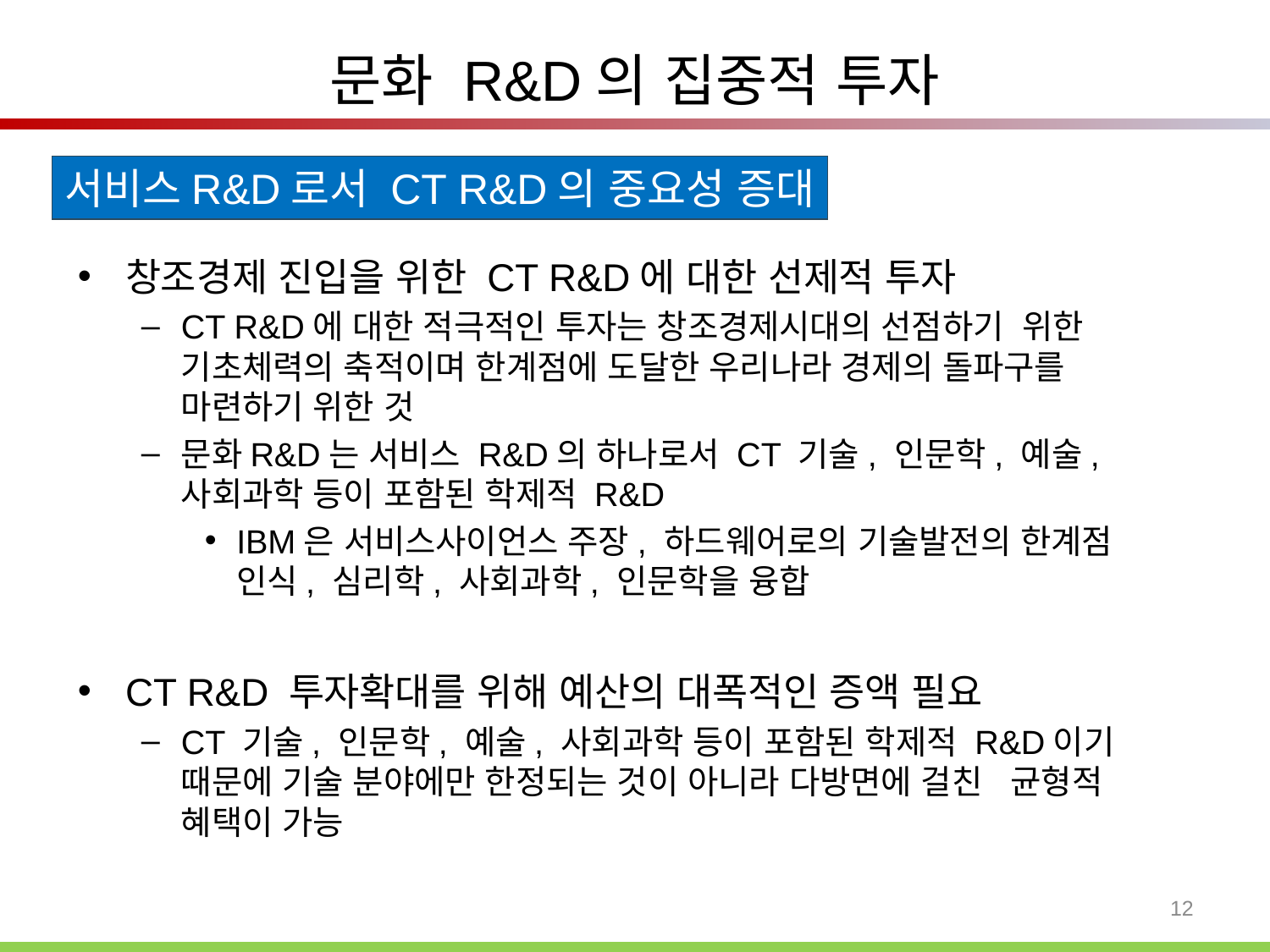

# 문화 R&D의 집중적 투자
서비스R&D로서 CT R&D의 중요성 증대
창조경제 진입을 위한 CT R&D에 대한 선제적 투자
CT R&D에 대한 적극적인 투자는 창조경제시대의 선점하기  위한 기초체력의 축적이며 한계점에 도달한 우리나라 경제의 돌파구를 마련하기 위한 것
문화R&D는 서비스 R&D의 하나로서 CT 기술, 인문학, 예술,  사회과학 등이 포함된 학제적 R&D
IBM은 서비스사이언스 주장, 하드웨어로의 기술발전의 한계점   인식, 심리학, 사회과학, 인문학을 융합

CT R&D 투자확대를 위해 예산의 대폭적인 증액 필요
CT 기술, 인문학, 예술, 사회과학 등이 포함된 학제적 R&D이기 때문에 기술 분야에만 한정되는 것이 아니라 다방면에 걸친   균형적 혜택이 가능

12